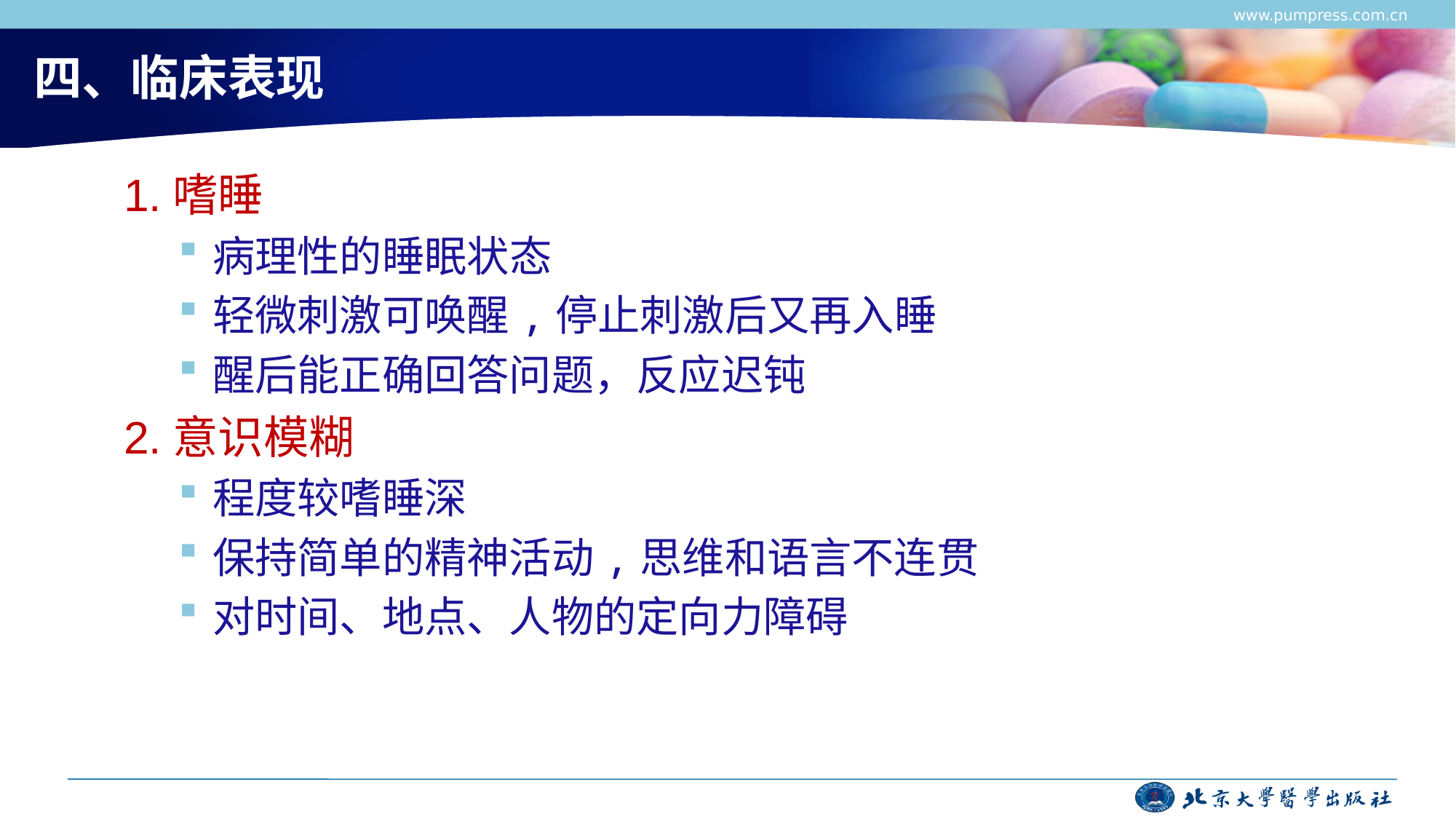

www.pumpress.com.cn
# 四、临床表现
1.嗜睡
病理性的睡眠状态
轻微刺激可唤醒,停止刺激后又再入睡
醒后能正确回答问题，反应迟钝
2.意识模糊
程度较嗜睡深
保持简单的精神活动,思维和语言不连贯
对时间、地点、人物的定向力障碍